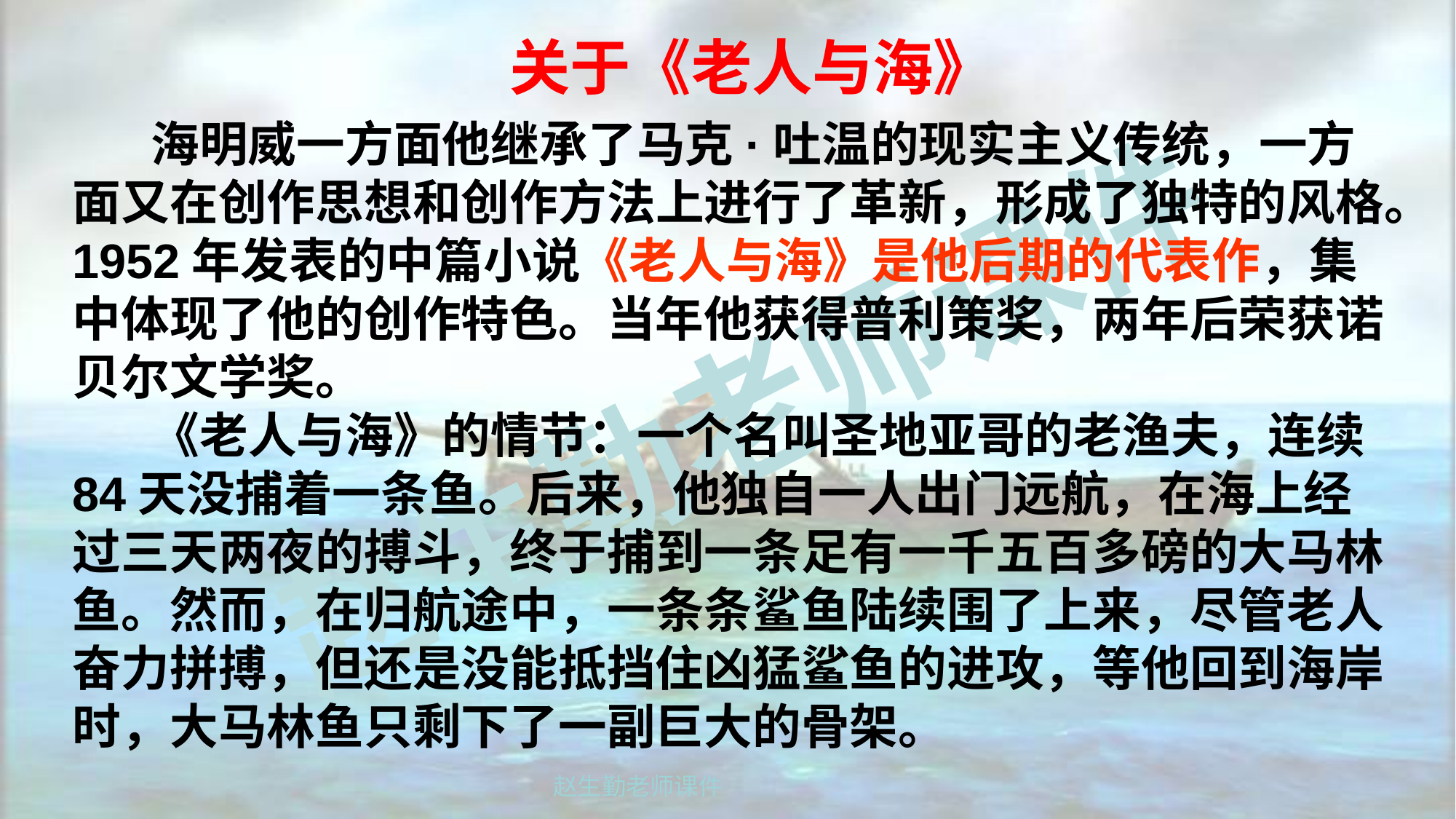

关于《老人与海》
      海明威一方面他继承了马克·吐温的现实主义传统，一方面又在创作思想和创作方法上进行了革新，形成了独特的风格。1952年发表的中篇小说《老人与海》是他后期的代表作，集中体现了他的创作特色。当年他获得普利策奖，两年后荣获诺贝尔文学奖。
      《老人与海》的情节：一个名叫圣地亚哥的老渔夫，连续84天没捕着一条鱼。后来，他独自一人出门远航，在海上经过三天两夜的搏斗，终于捕到一条足有一千五百多磅的大马林鱼。然而，在归航途中，一条条鲨鱼陆续围了上来，尽管老人奋力拼搏，但还是没能抵挡住凶猛鲨鱼的进攻，等他回到海岸时，大马林鱼只剩下了一副巨大的骨架。
赵生勤老师课件